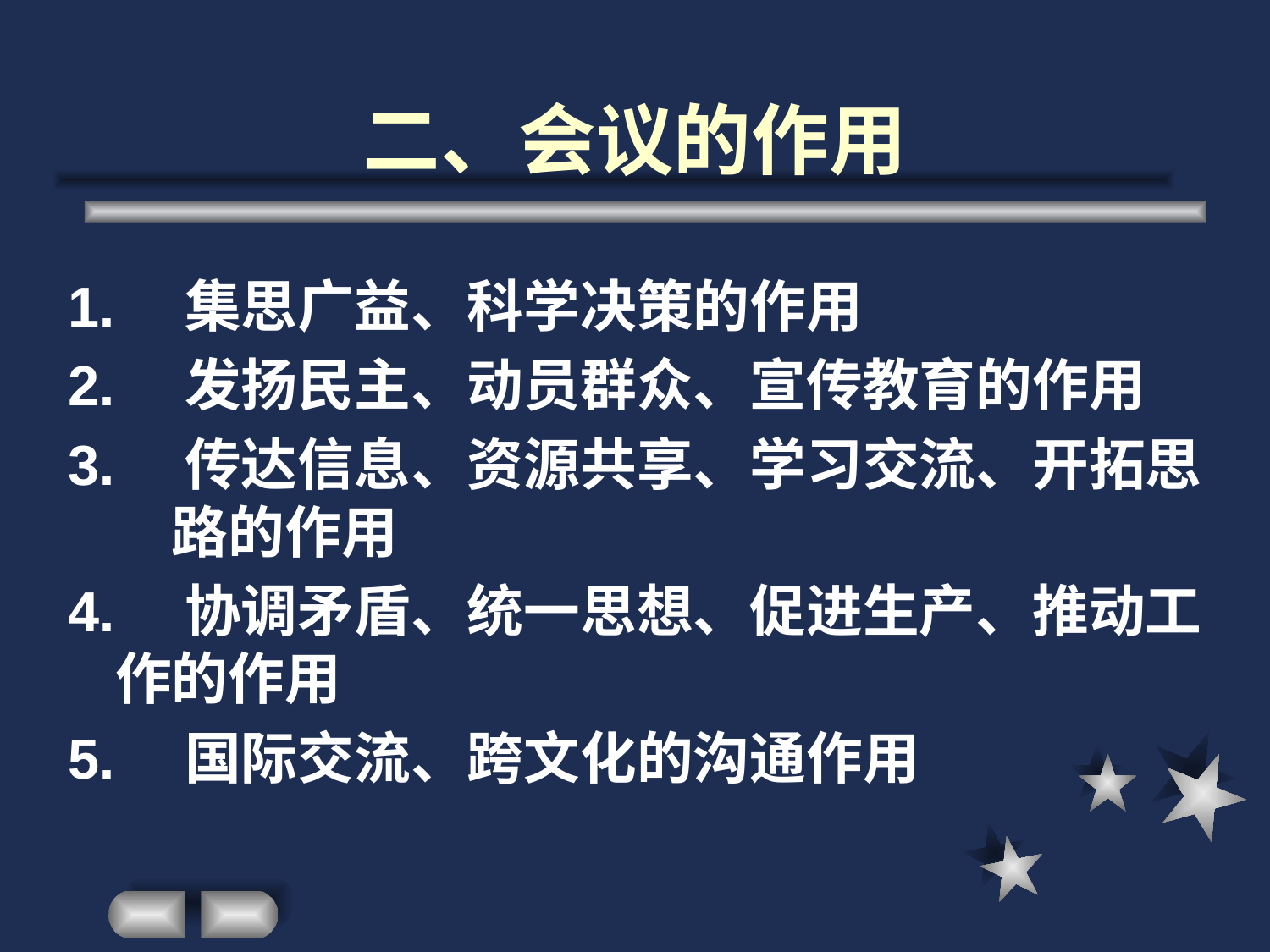

# 二、会议的作用
1.　集思广益、科学决策的作用
2.　发扬民主、动员群众、宣传教育的作用
3.　传达信息、资源共享、学习交流、开拓思　路的作用
4.　协调矛盾、统一思想、促进生产、推动工作的作用
5.　国际交流、跨文化的沟通作用